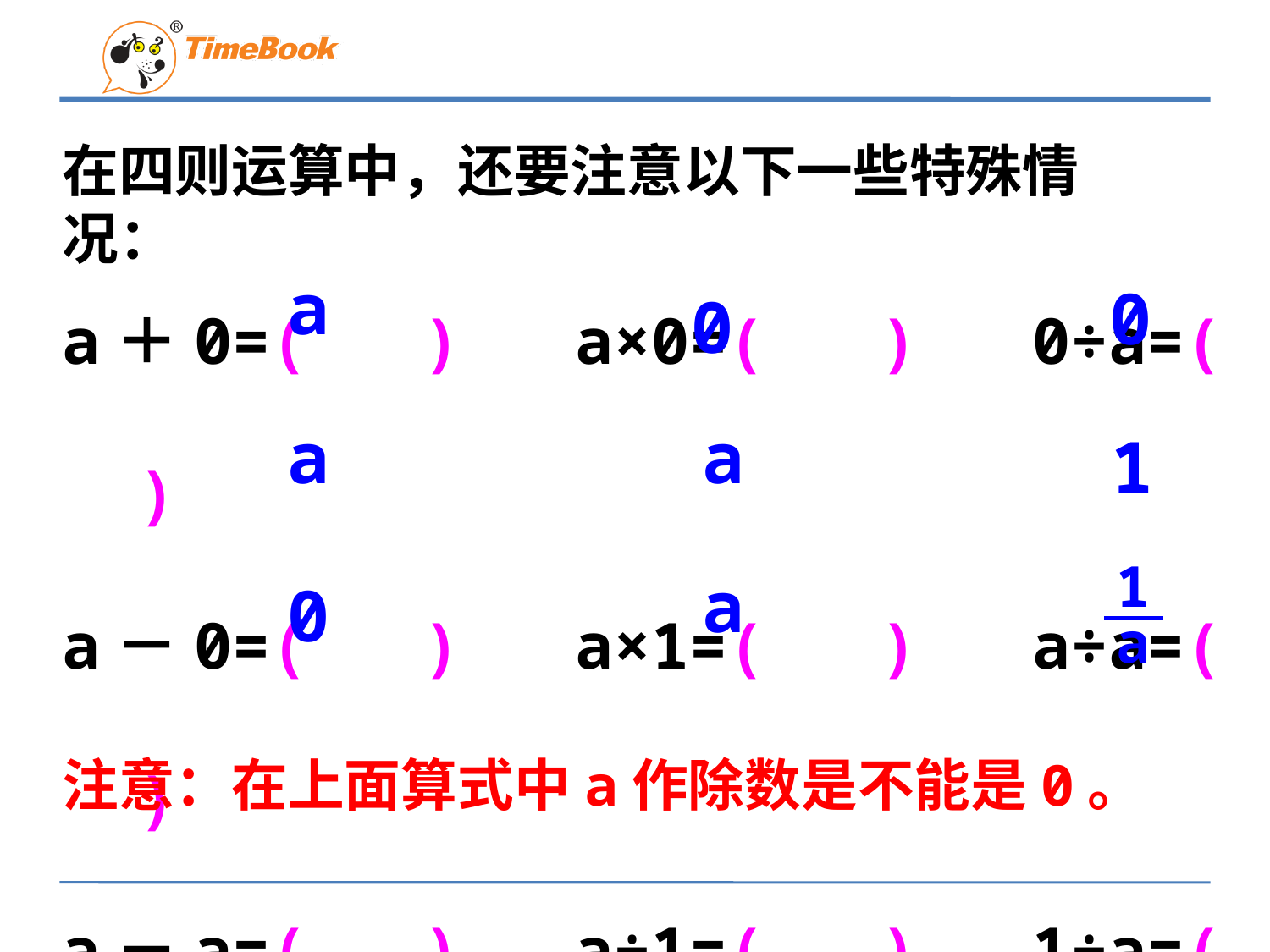

在四则运算中，还要注意以下一些特殊情况：
a＋0=(   )   a×0=(   )   0÷a=(   )
a－0=(   )   a×1=(   )   a÷a=(   )
a－a=(   )   a÷1=(   )   1÷a=(   )
a
0
0
a
a
1
a
1
a
0
注意：在上面算式中a作除数是不能是0。